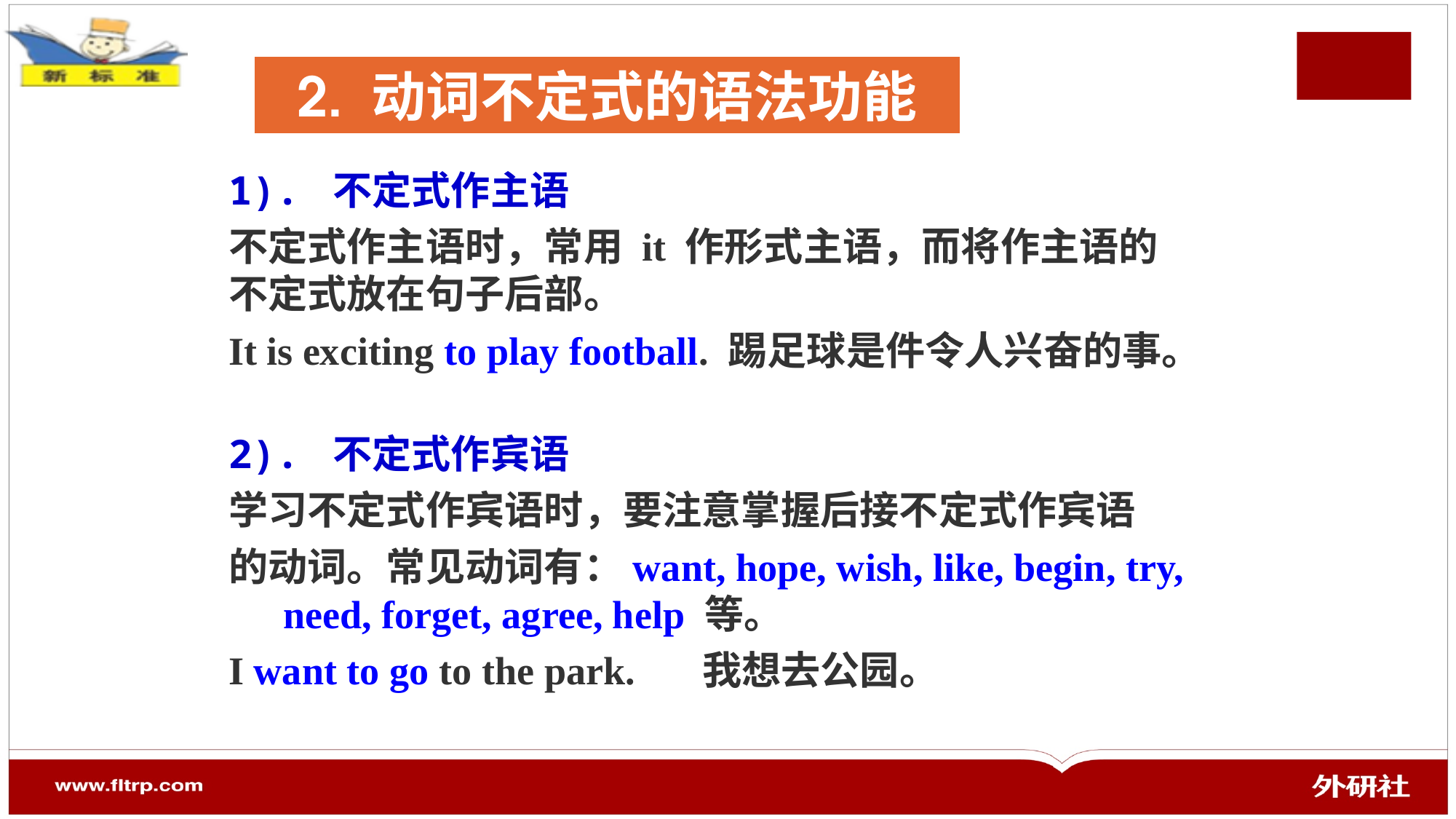

2. 动词不定式的语法功能
1). 不定式作主语
不定式作主语时，常用 it 作形式主语，而将作主语的不定式放在句子后部。
It is exciting to play football. 踢足球是件令人兴奋的事。
2). 不定式作宾语
学习不定式作宾语时，要注意掌握后接不定式作宾语
的动词。常见动词有：want, hope, wish, like, begin, try, need, forget, agree, help 等。
I want to go to the park.   我想去公园。